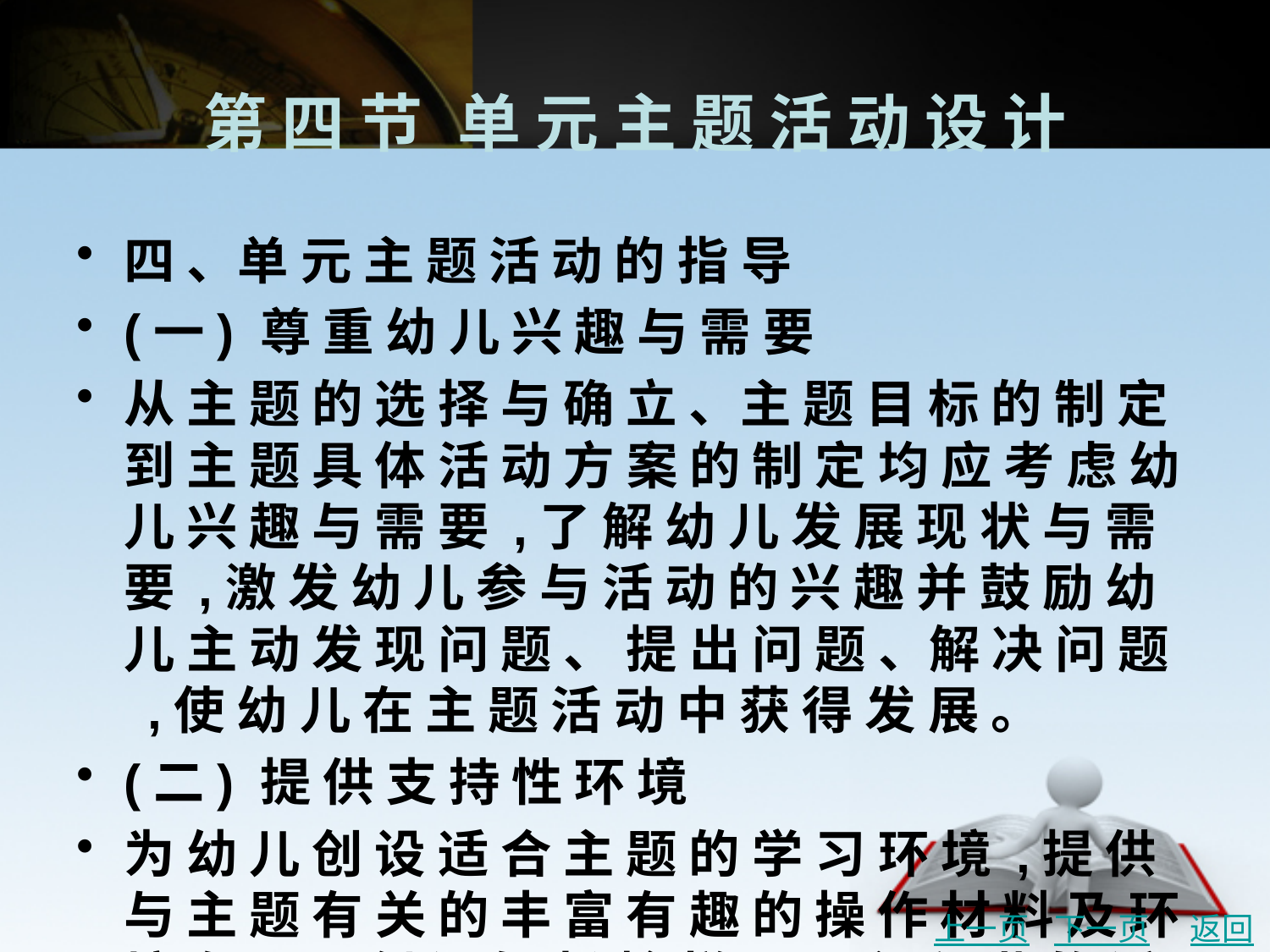

# 第 四 节	单 元 主 题 活 动 设 计
四 、单 元 主 题 活 动 的 指 导
(一) 尊 重 幼 儿 兴 趣 与 需 要
从 主 题 的 选 择 与 确 立 、主 题 目 标 的 制 定 到 主 题 具 体 活 动 方 案 的 制 定 均 应 考 虑 幼 儿 兴 趣 与 需 要 ,了 解 幼 儿 发 展 现 状 与 需 要 ,激 发 幼 儿 参 与 活 动 的 兴 趣 并 鼓 励 幼 儿 主 动 发 现 问 题 、 提 出 问 题 、解 决 问 题 ,使 幼 儿 在 主 题 活 动 中 获 得 发 展 。
(二) 提 供 支 持 性 环 境
为 幼 儿 创 设 适 合 主 题 的 学 习 环 境 ,提 供 与 主 题 有 关 的 丰 富 有 趣 的 操 作 材 料 及 环 境 布 置 , 创 设 轻 松 愉 悦 、民 主 和 谐 的 活 动 氛 围 ,使 幼 儿 在 支 持 性 的 学 习 环 境 中 获 得 丰 富 的 情 感 体 验 , 并 在 认 知 与 能 力 上 得 到 提 升 。

上一页
下一页
返回